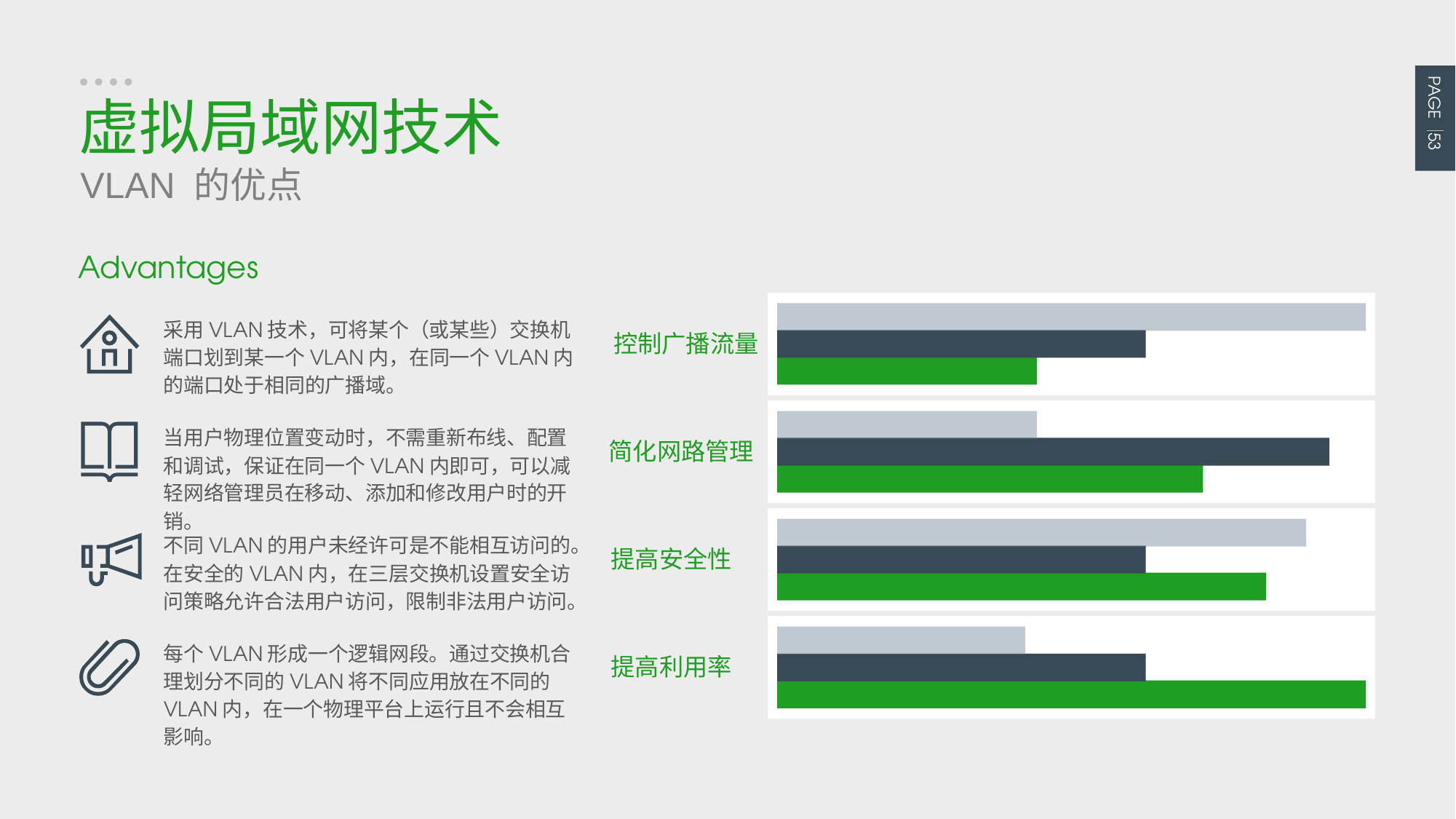

PAGE   53
虚拟局域网技术
VLAN 的优点
Advantages

控制广播流量
采用VLAN技术，可将某个（或某些）交换机端口划到某一个VLAN内，在同一个VLAN内的端口处于相同的广播域。

简化网路管理
当用户物理位置变动时，不需重新布线、配置和调试，保证在同一个VLAN内即可，可以减轻网络管理员在移动、添加和修改用户时的开销。

提高安全性
不同VLAN的用户未经许可是不能相互访问的。在安全的VLAN内，在三层交换机设置安全访问策略允许合法用户访问，限制非法用户访问。

提高利用率
每个VLAN形成一个逻辑网段。通过交换机合理划分不同的VLAN将不同应用放在不同的VLAN内，在一个物理平台上运行且不会相互影响。